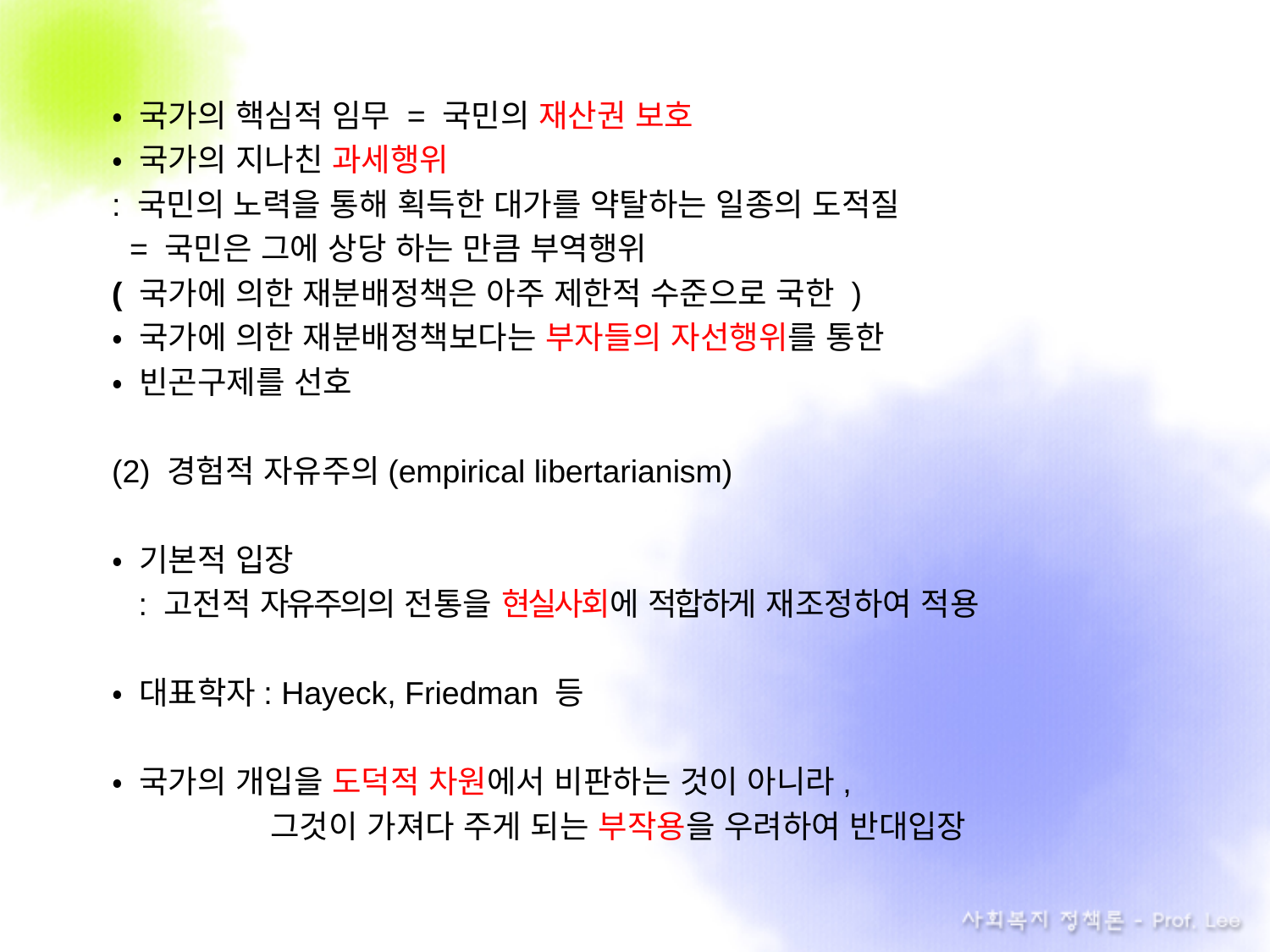

• 국가의 핵심적 임무 = 국민의 재산권 보호
• 국가의 지나친 과세행위
: 국민의 노력을 통해 획득한 대가를 약탈하는 일종의 도적질
  = 국민은 그에 상당 하는 만큼 부역행위
( 국가에 의한 재분배정책은 아주 제한적 수준으로 국한 )
• 국가에 의한 재분배정책보다는 부자들의 자선행위를 통한
• 빈곤구제를 선호

(2) 경험적 자유주의(empirical libertarianism)

• 기본적 입장
   : 고전적 자유주의의 전통을 현실사회에 적합하게 재조정하여 적용

• 대표학자: Hayeck, Friedman 등

• 국가의 개입을 도덕적 차원에서 비판하는 것이 아니라,
                 그것이 가져다 주게 되는 부작용을 우려하여 반대입장